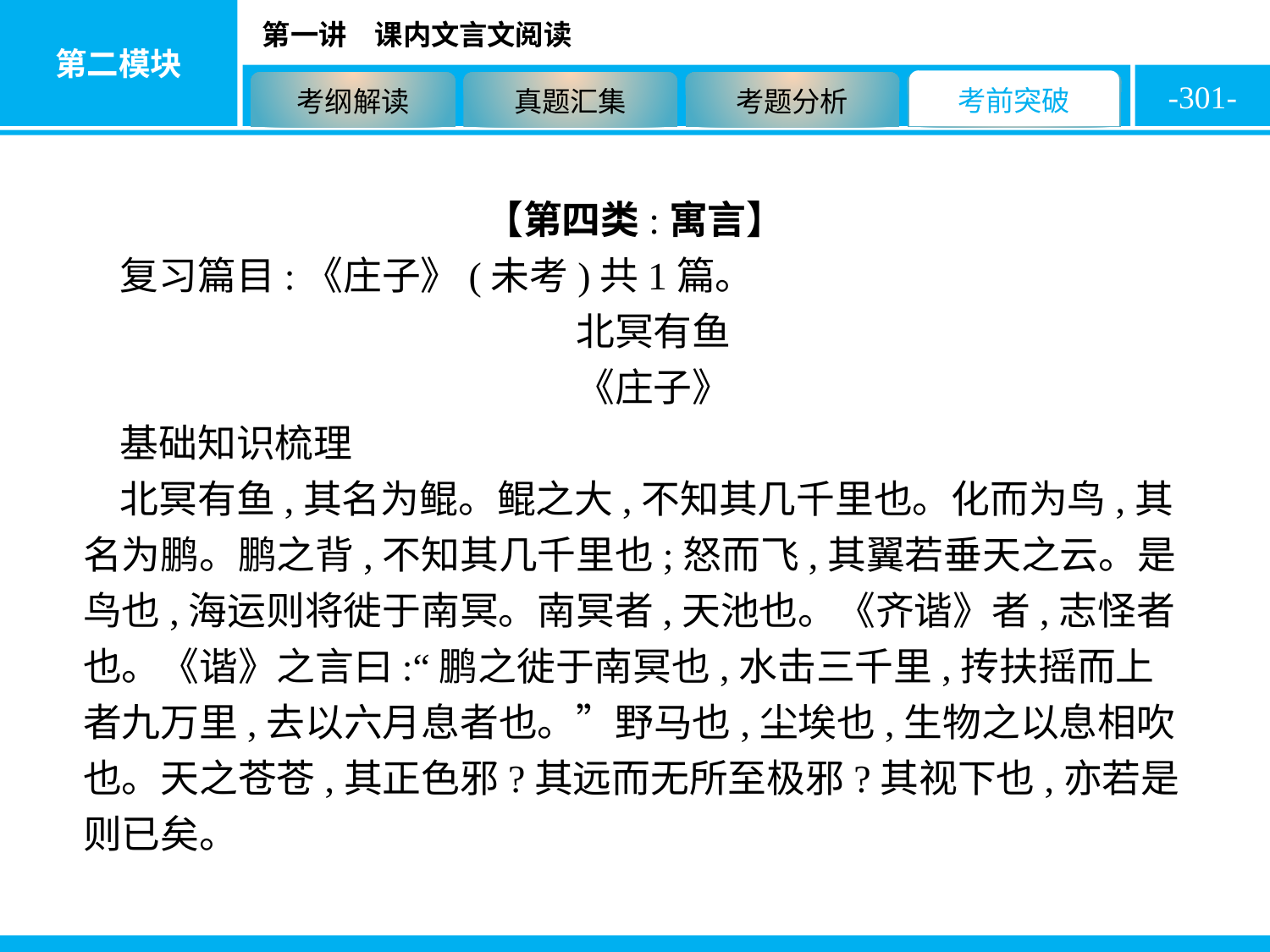

-301-
【第四类:寓言】
复习篇目:《庄子》(未考)共1篇。
北冥有鱼
《庄子》
基础知识梳理
北冥有鱼,其名为鲲。鲲之大,不知其几千里也。化而为鸟,其名为鹏。鹏之背,不知其几千里也;怒而飞,其翼若垂天之云。是鸟也,海运则将徙于南冥。南冥者,天池也。《齐谐》者,志怪者也。《谐》之言曰:“鹏之徙于南冥也,水击三千里,抟扶摇而上者九万里,去以六月息者也。”野马也,尘埃也,生物之以息相吹也。天之苍苍,其正色邪?其远而无所至极邪?其视下也,亦若是则已矣。